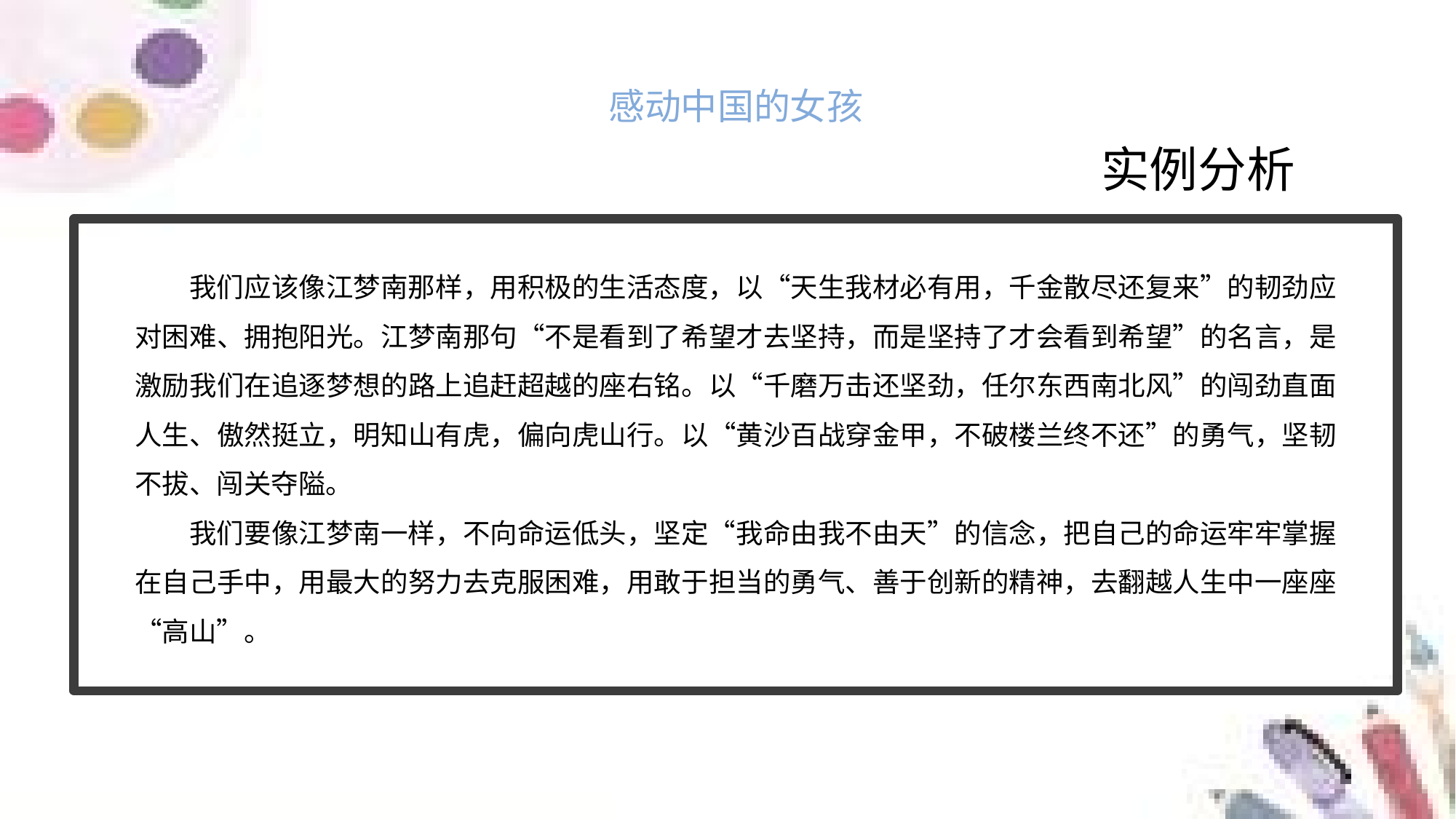

感动中国的女孩
实例分析

我们应该像江梦南那样，用积极的生活态度，以“天生我材必有用，千金散尽还复来”的韧劲应对困难、拥抱阳光。江梦南那句“不是看到了希望才去坚持，而是坚持了才会看到希望”的名言，是激励我们在追逐梦想的路上追赶超越的座右铭。以“千磨万击还坚劲，任尔东西南北风”的闯劲直面人生、傲然挺立，明知山有虎，偏向虎山行。以“黄沙百战穿金甲，不破楼兰终不还”的勇气，坚韧不拔、闯关夺隘。
我们要像江梦南一样，不向命运低头，坚定“我命由我不由天”的信念，把自己的命运牢牢掌握在自己手中，用最大的努力去克服困难，用敢于担当的勇气、善于创新的精神，去翻越人生中一座座“高山”。